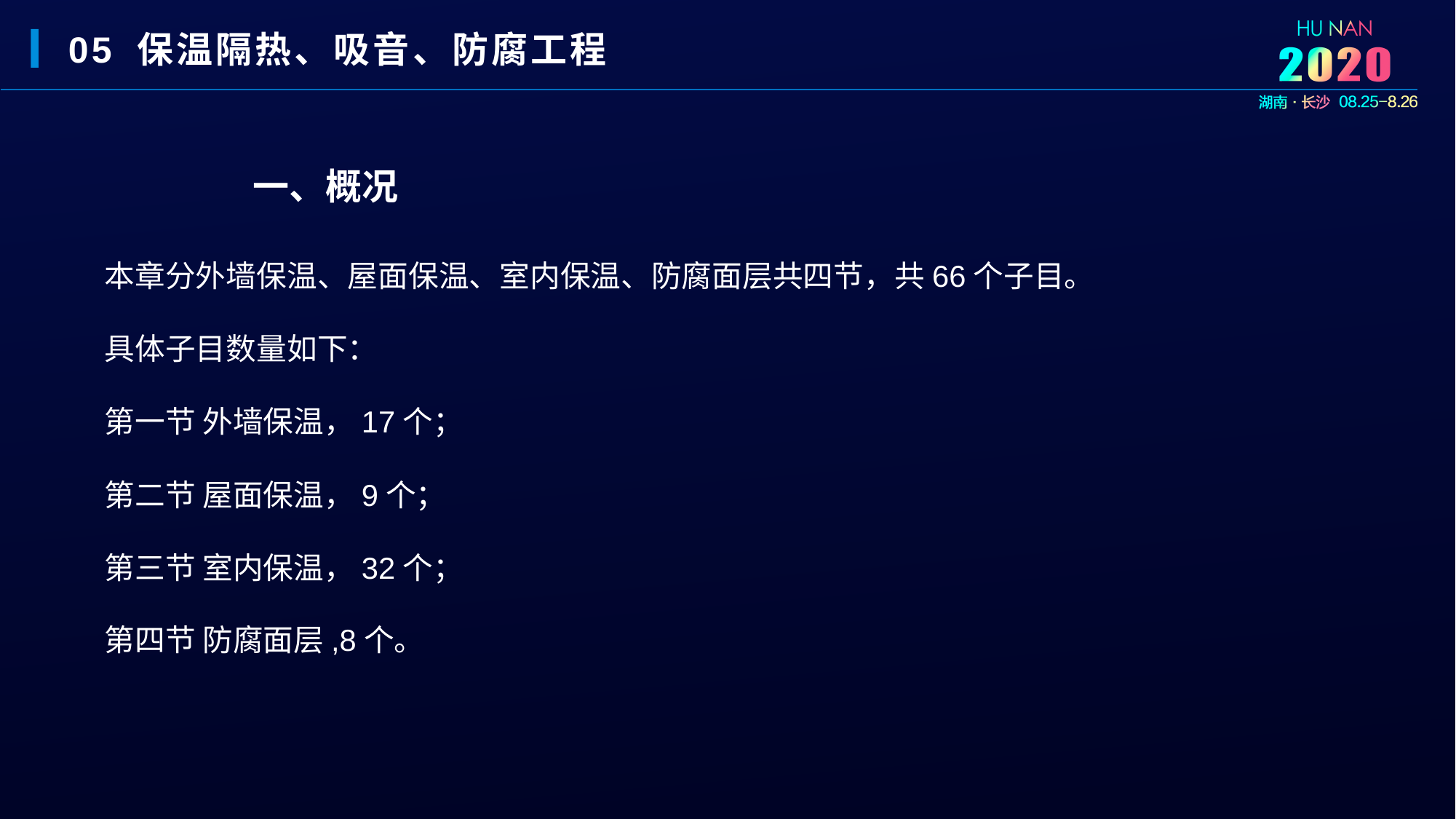

05 保温隔热、吸音、防腐工程
一、概况
本章分外墙保温、屋面保温、室内保温、防腐面层共四节，共66个子目。
具体子目数量如下：
第一节 外墙保温，17个；
第二节 屋面保温，9个；
第三节 室内保温，32个；
第四节 防腐面层,8个。